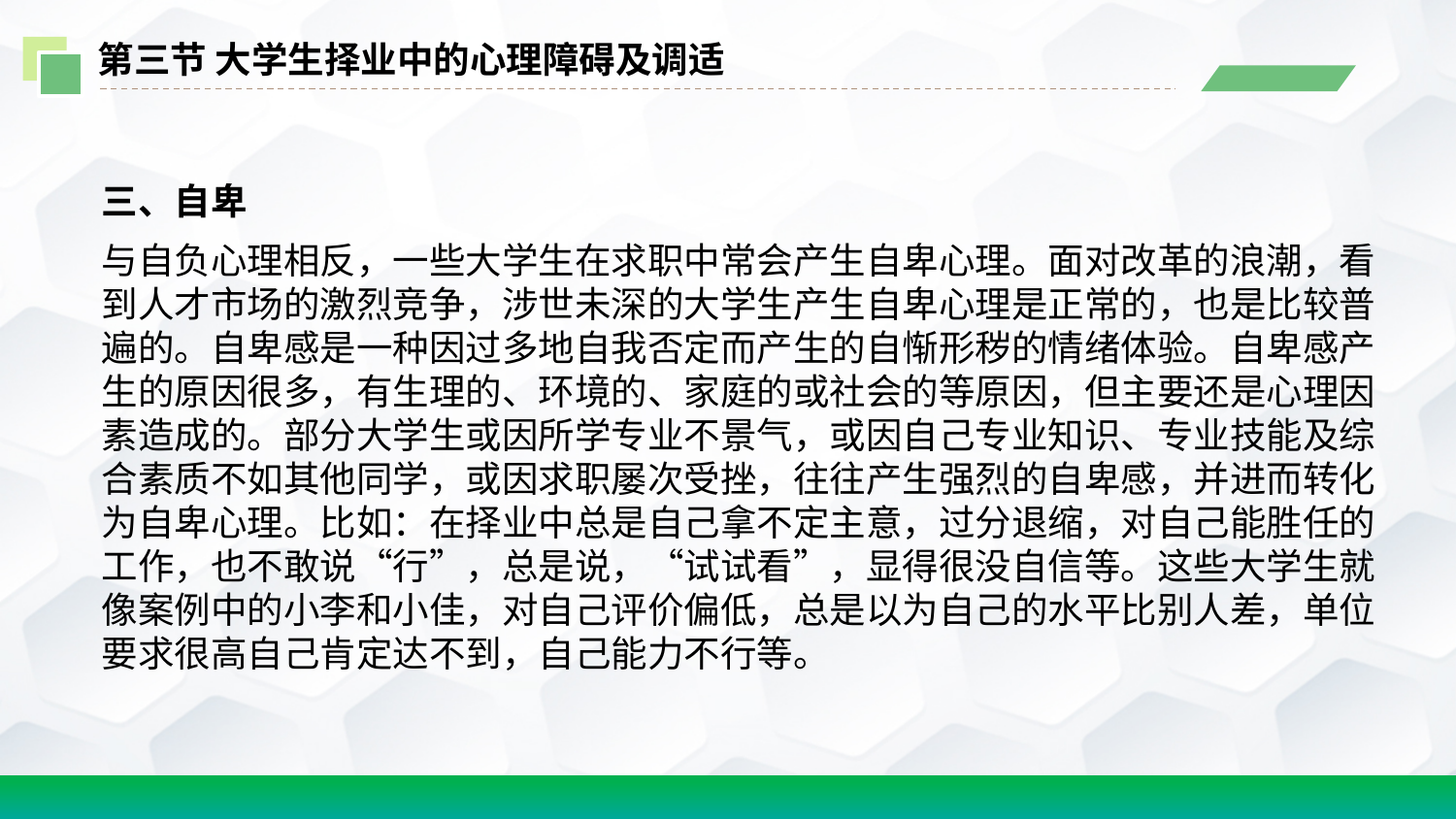

第三节 大学生择业中的心理障碍及调适
三、自卑
与自负心理相反，一些大学生在求职中常会产生自卑心理。面对改革的浪潮，看到人才市场的激烈竞争，涉世未深的大学生产生自卑心理是正常的，也是比较普遍的。自卑感是一种因过多地自我否定而产生的自惭形秽的情绪体验。自卑感产生的原因很多，有生理的、环境的、家庭的或社会的等原因，但主要还是心理因素造成的。部分大学生或因所学专业不景气，或因自己专业知识、专业技能及综合素质不如其他同学，或因求职屡次受挫，往往产生强烈的自卑感，并进而转化为自卑心理。比如：在择业中总是自己拿不定主意，过分退缩，对自己能胜任的工作，也不敢说“行”，总是说，“试试看”，显得很没自信等。这些大学生就像案例中的小李和小佳，对自己评价偏低，总是以为自己的水平比别人差，单位要求很高自己肯定达不到，自己能力不行等。